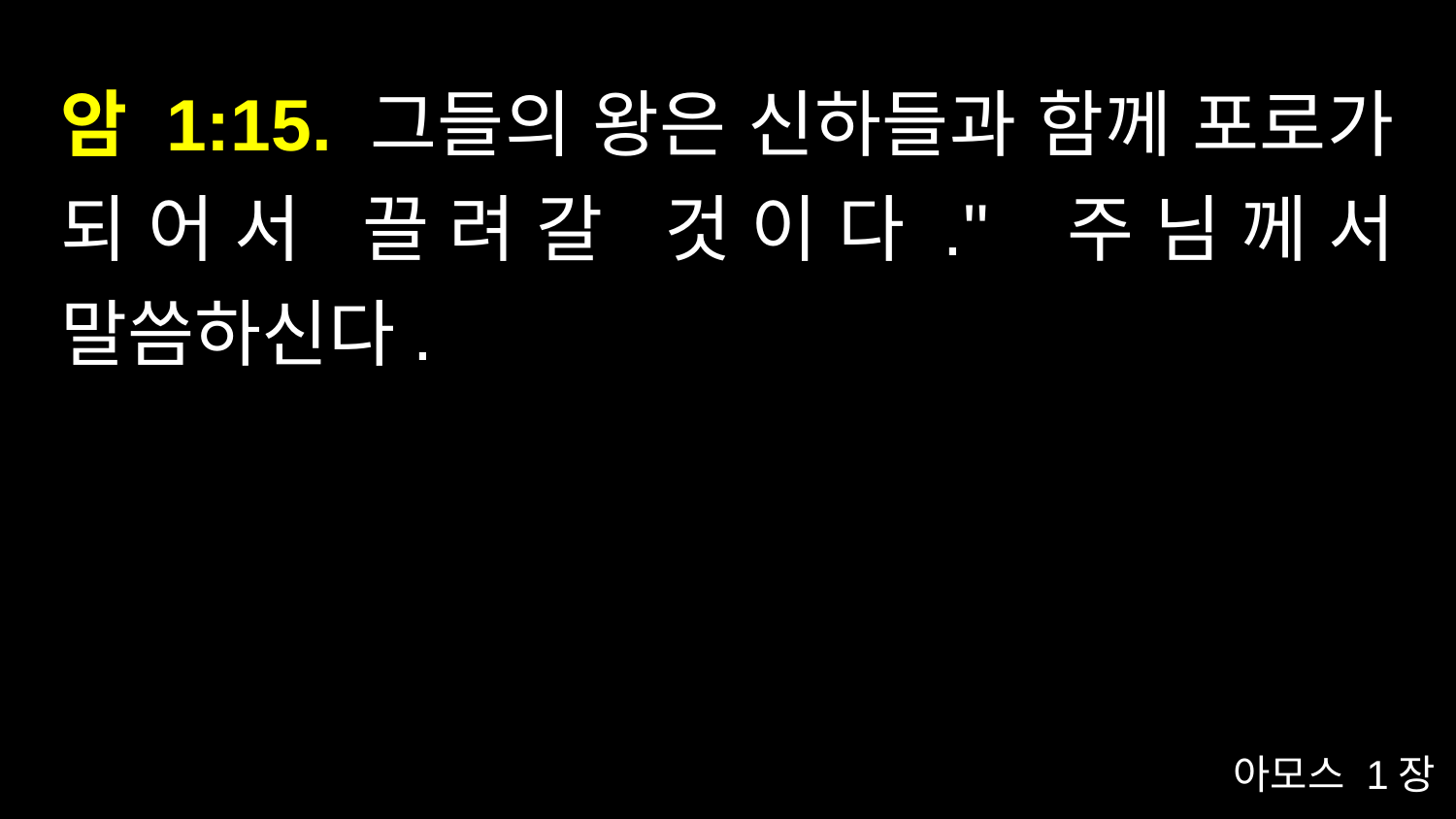

# 암 1:15. 그들의 왕은 신하들과 함께 포로가 되어서 끌려갈 것이다." 주님께서 말씀하신다.
아모스 1장